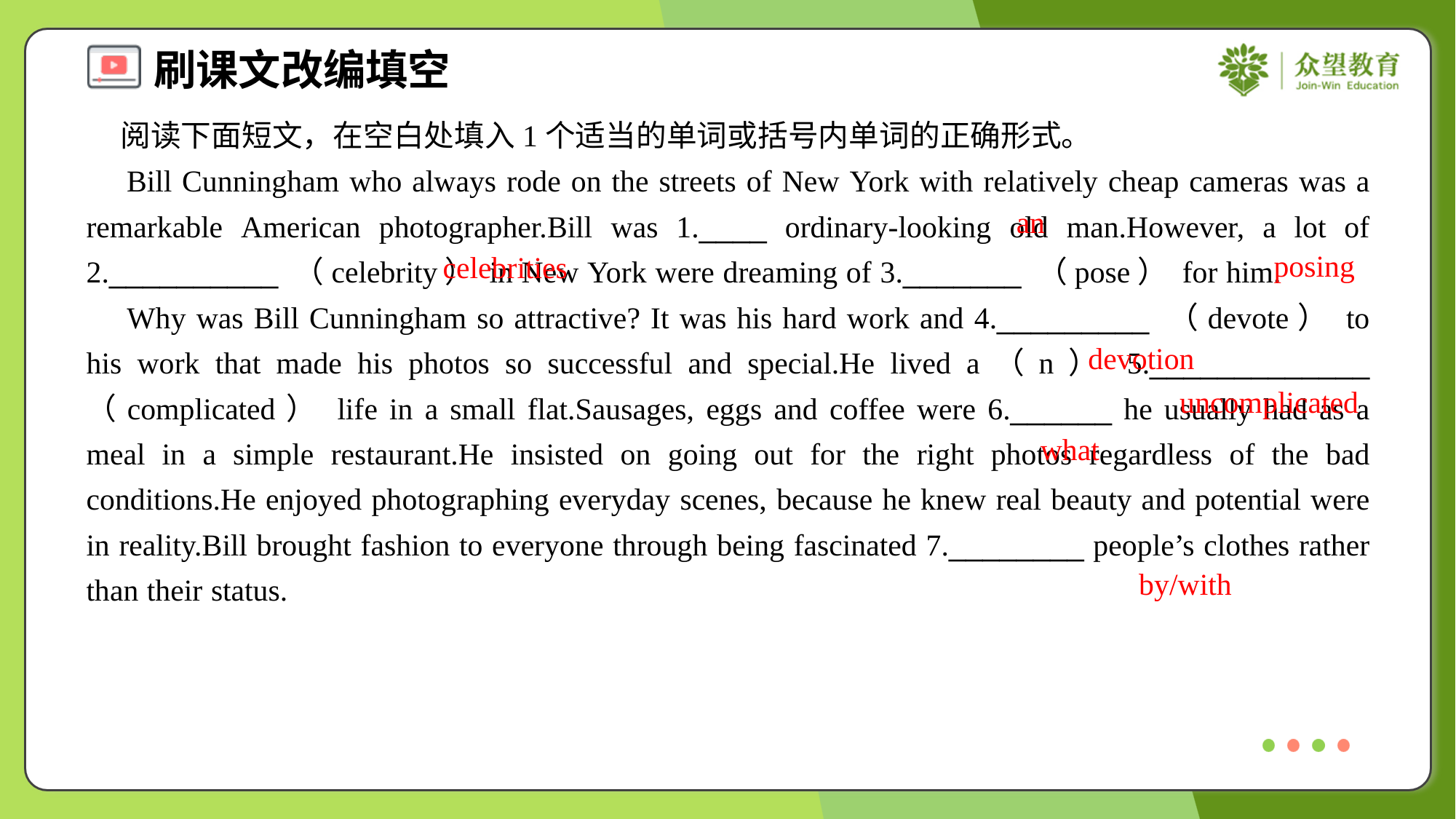

阅读下面短文，在空白处填入1个适当的单词或括号内单词的正确形式。
    Bill Cunningham who always rode on the streets of New York with relatively cheap cameras was a remarkable American photographer.Bill was 1.____ ordinary-looking old man.However, a lot of 2.__________ （celebrity） in New York were dreaming of 3._______ （pose） for him.
    Why was Bill Cunningham so attractive? It was his hard work and 4._________ （devote） to his work that made his photos so successful and special.He lived a（n） 5._____________ （complicated） life in a small flat.Sausages, eggs and coffee were 6.______ he usually had as a meal in a simple restaurant.He insisted on going out for the right photos regardless of the bad conditions.He enjoyed photographing everyday scenes, because he knew real beauty and potential were in reality.Bill brought fashion to everyone through being fascinated 7.________ people’s clothes rather than their status.

an
posing
celebrities
devotion
uncomplicated
what
by/with